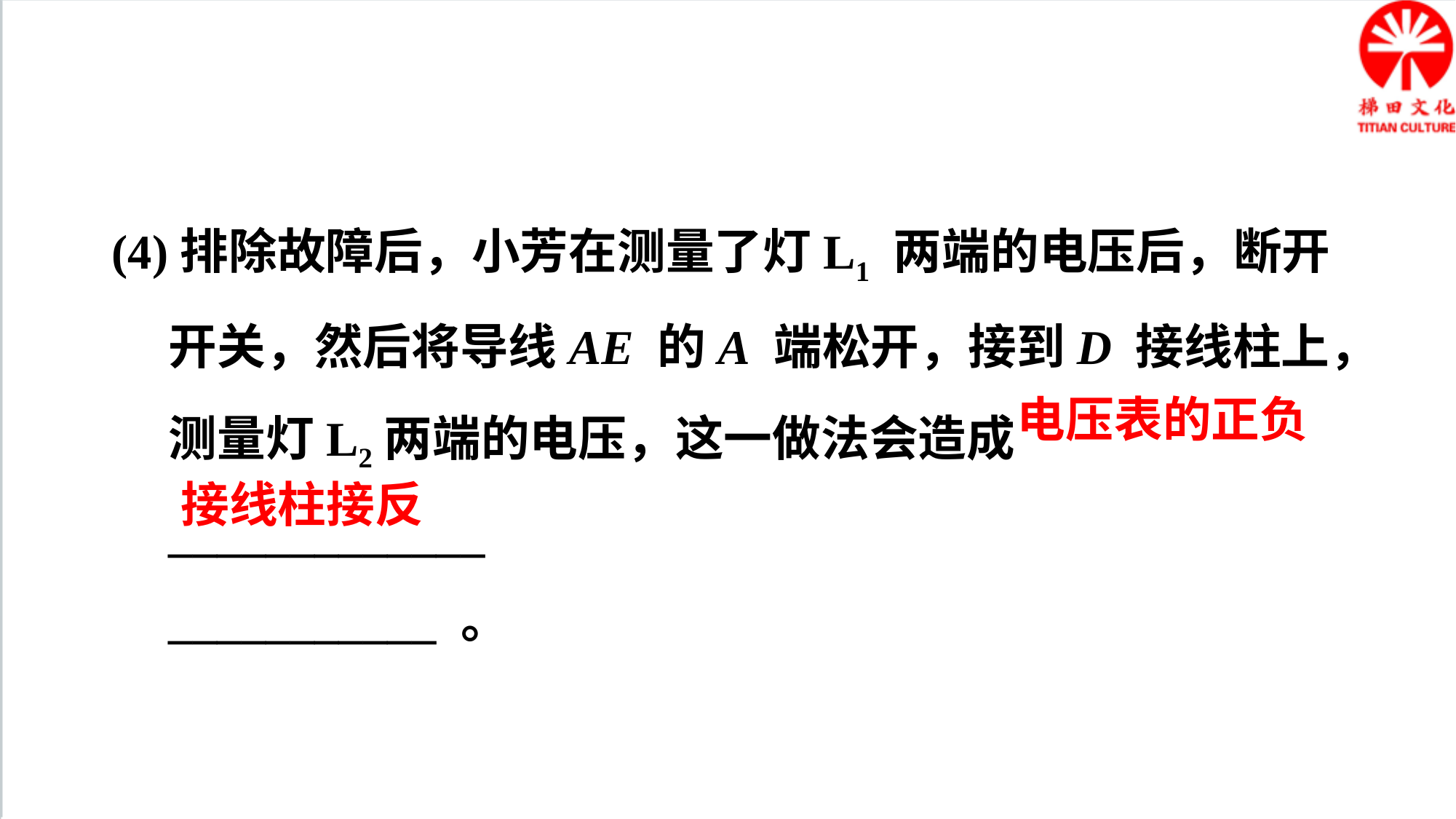

(4)排除故障后，小芳在测量了灯L1 两端的电压后，断开开关，然后将导线AE 的A 端松开，接到D 接线柱上，测量灯L2两端的电压，这一做法会造成_____________
___________ 。
电压表的正负
接线柱接反